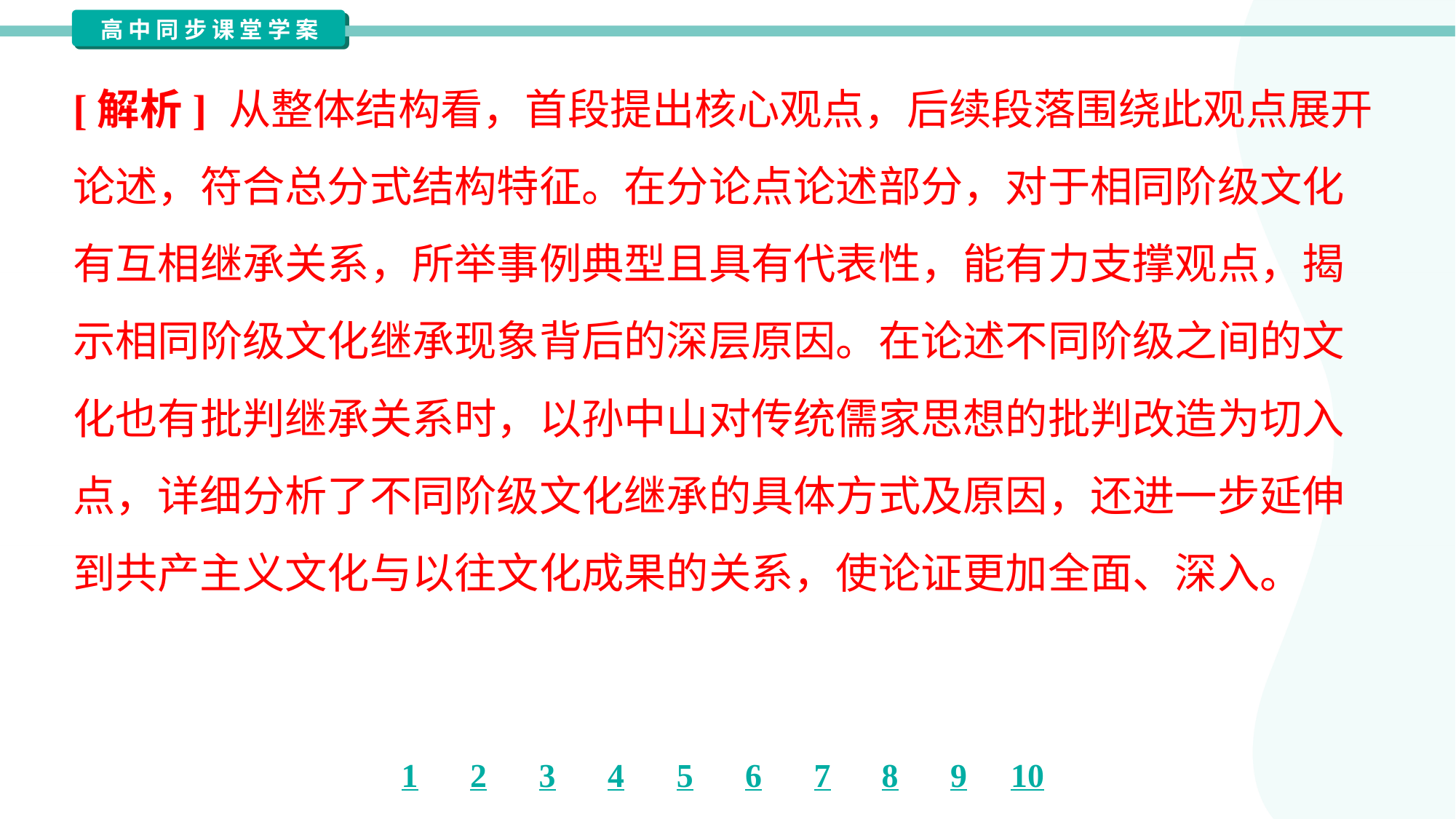

[解析] 从整体结构看，首段提出核心观点，后续段落围绕此观点展开
论述，符合总分式结构特征。在分论点论述部分，对于相同阶级文化
有互相继承关系，所举事例典型且具有代表性，能有力支撑观点，揭
示相同阶级文化继承现象背后的深层原因。在论述不同阶级之间的文
化也有批判继承关系时，以孙中山对传统儒家思想的批判改造为切入
点，详细分析了不同阶级文化继承的具体方式及原因，还进一步延伸
到共产主义文化与以往文化成果的关系，使论证更加全面、深入。